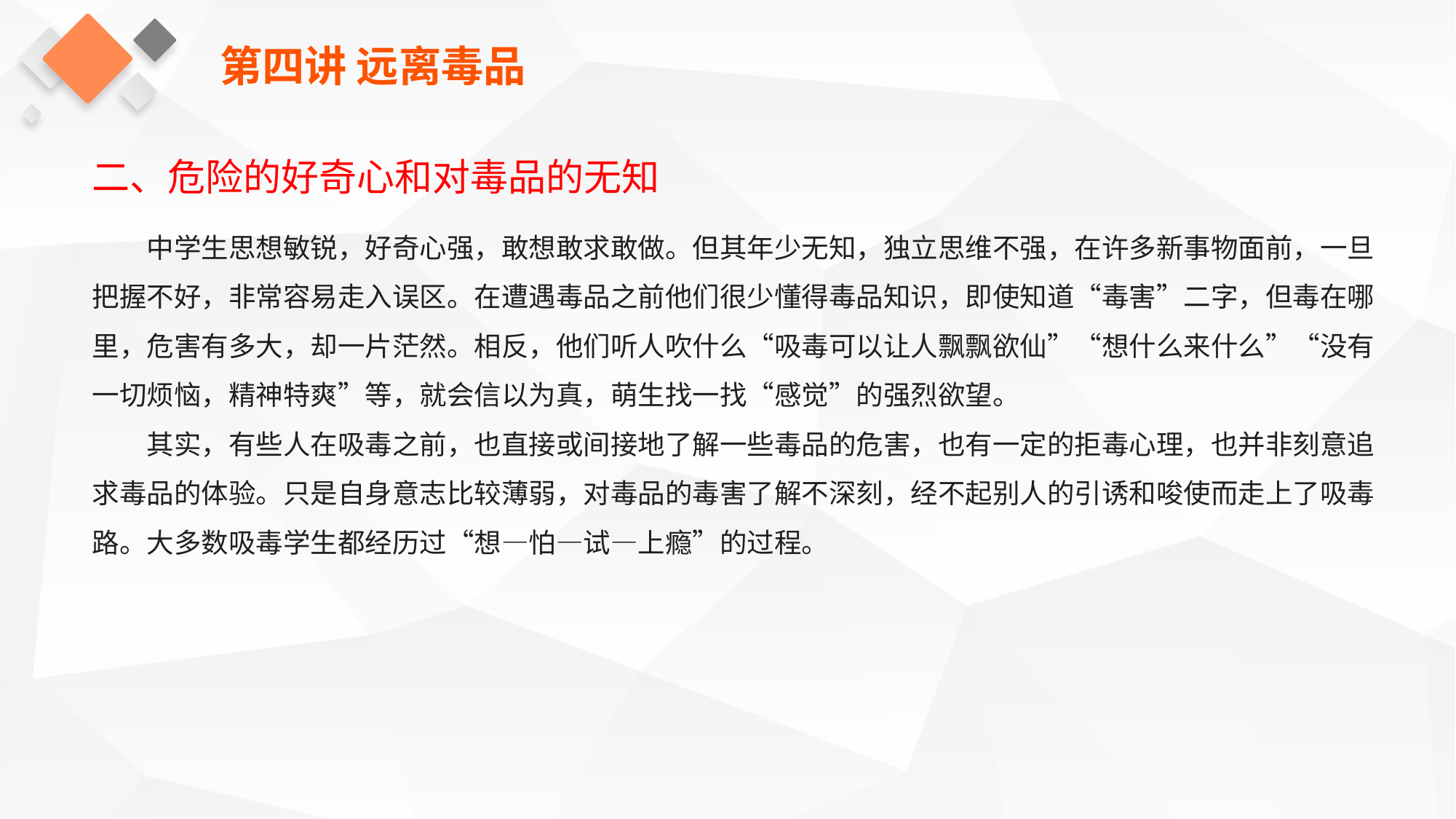

第四讲 远离毒品
二、危险的好奇心和对毒品的无知
中学生思想敏锐，好奇心强，敢想敢求敢做。但其年少无知，独立思维不强，在许多新事物面前，一旦把握不好，非常容易走入误区。在遭遇毒品之前他们很少懂得毒品知识，即使知道“毒害”二字，但毒在哪里，危害有多大，却一片茫然。相反，他们听人吹什么“吸毒可以让人飘飘欲仙”“想什么来什么”“没有一切烦恼，精神特爽”等，就会信以为真，萌生找一找“感觉”的强烈欲望。
其实，有些人在吸毒之前，也直接或间接地了解一些毒品的危害，也有一定的拒毒心理，也并非刻意追求毒品的体验。只是自身意志比较薄弱，对毒品的毒害了解不深刻，经不起别人的引诱和唆使而走上了吸毒路。大多数吸毒学生都经历过“想—怕—试—上瘾”的过程。